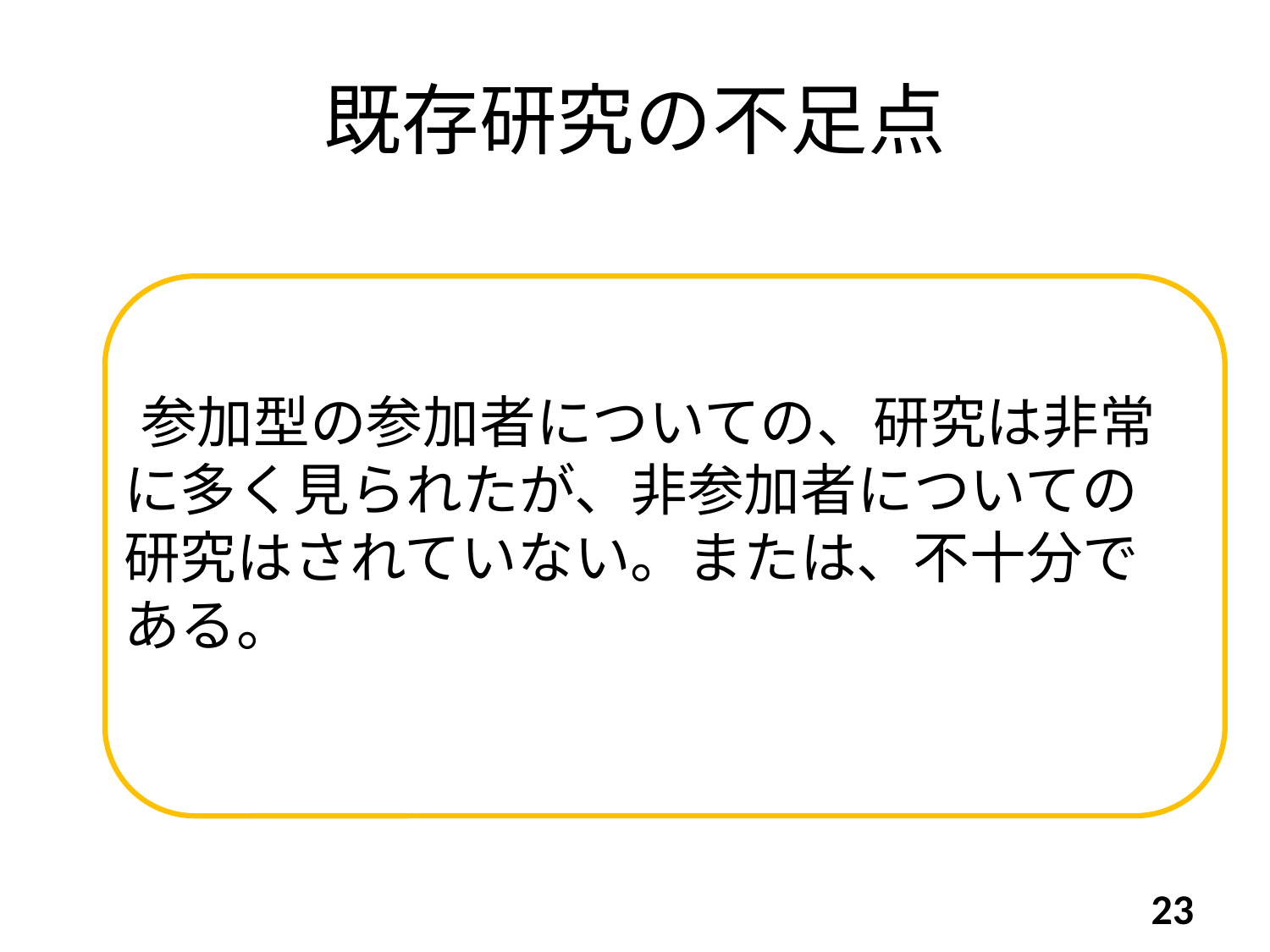

# 既存研究の不足点

    参加型の参加者についての、研究は非常に多く見られたが、非参加者についての研究はされていない。または、不十分である。

23